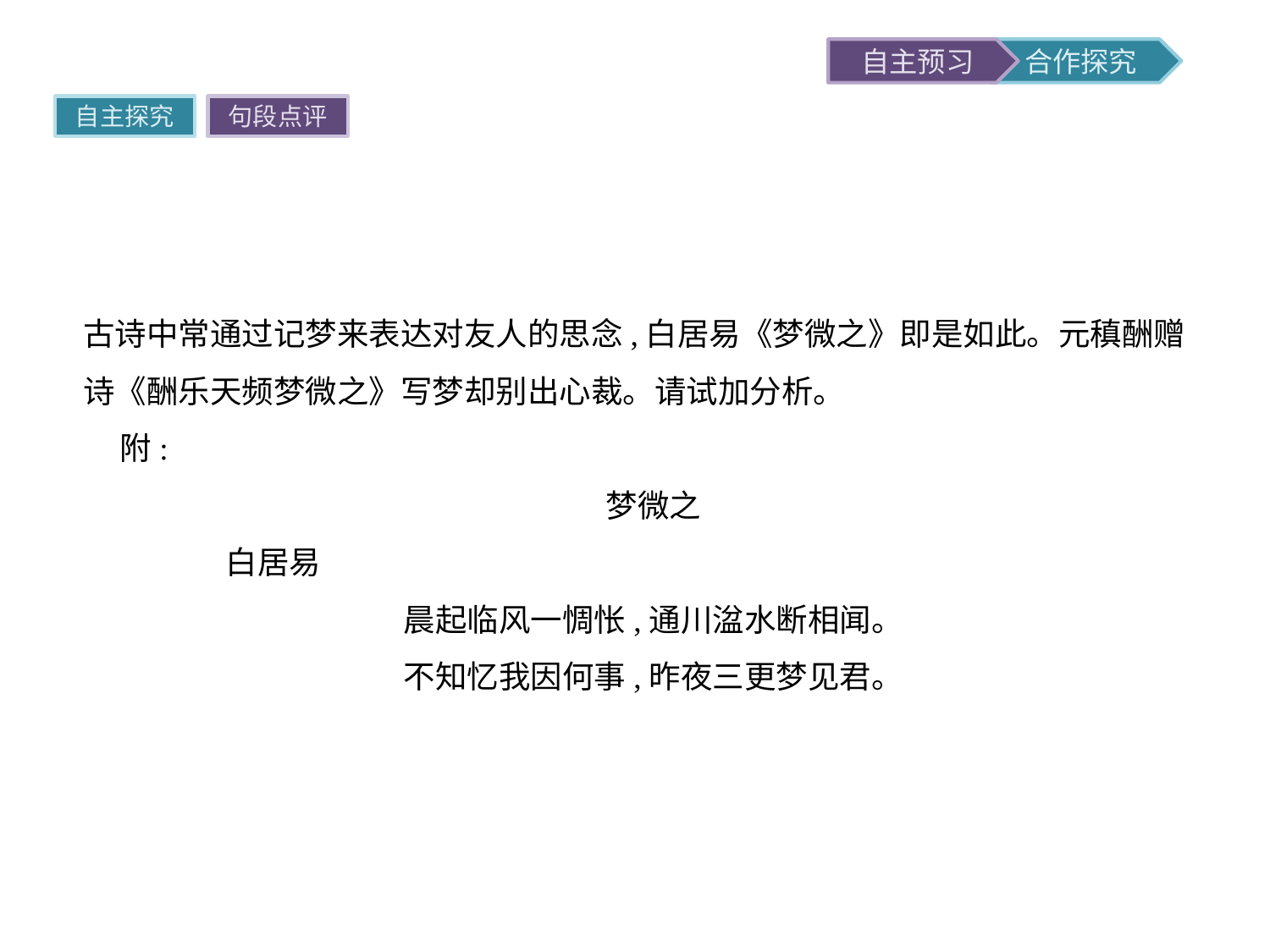

自主探究
句段点评
古诗中常通过记梦来表达对友人的思念,白居易《梦微之》即是如此。元稹酬赠诗《酬乐天频梦微之》写梦却别出心裁。请试加分析。
附:
梦微之
	白居易
晨起临风一惆怅,通川湓水断相闻。
不知忆我因何事,昨夜三更梦见君。